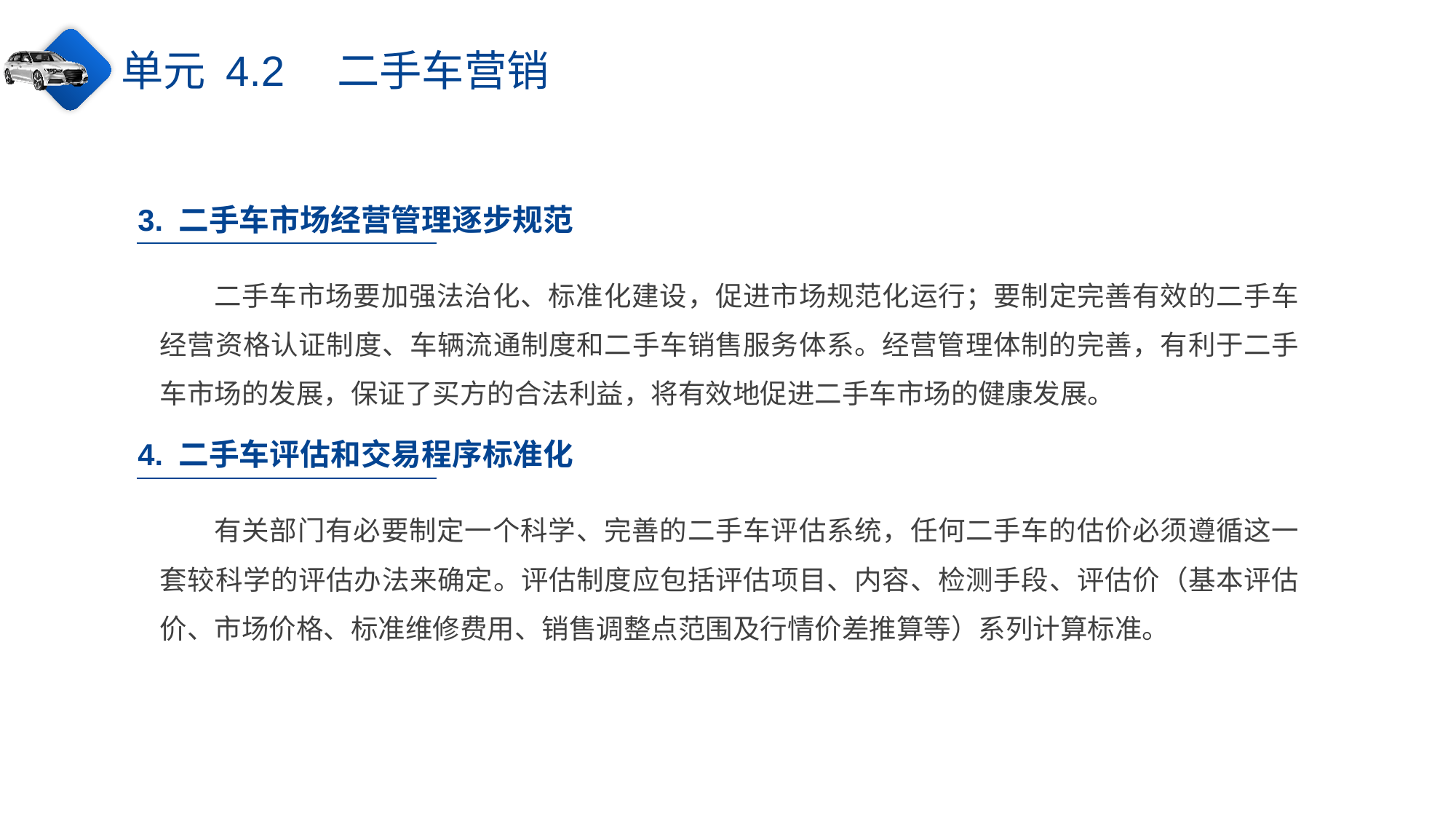

单元 4.2　二手车营销
3. 二手车市场经营管理逐步规范
二手车市场要加强法治化、标准化建设，促进市场规范化运行；要制定完善有效的二手车经营资格认证制度、车辆流通制度和二手车销售服务体系。经营管理体制的完善，有利于二手车市场的发展，保证了买方的合法利益，将有效地促进二手车市场的健康发展。
4. 二手车评估和交易程序标准化
有关部门有必要制定一个科学、完善的二手车评估系统，任何二手车的估价必须遵循这一套较科学的评估办法来确定。评估制度应包括评估项目、内容、检测手段、评估价（基本评估价、市场价格、标准维修费用、销售调整点范围及行情价差推算等）系列计算标准。